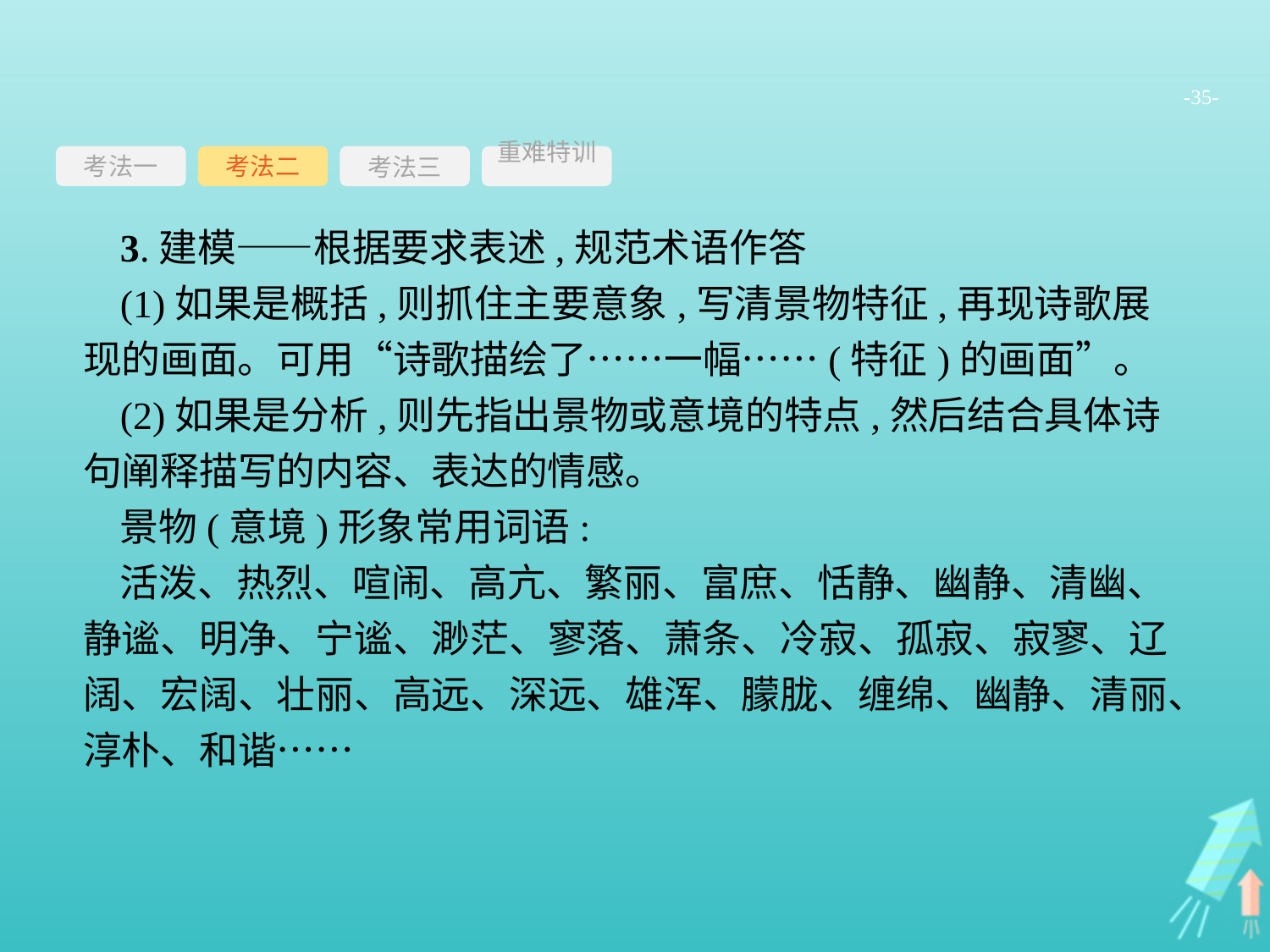

-35-
考法一
考法三
重难特训
考法二
3.建模——根据要求表述,规范术语作答
(1)如果是概括,则抓住主要意象,写清景物特征,再现诗歌展现的画面。可用“诗歌描绘了……一幅……(特征)的画面”。
(2)如果是分析,则先指出景物或意境的特点,然后结合具体诗句阐释描写的内容、表达的情感。
景物(意境)形象常用词语:
活泼、热烈、喧闹、高亢、繁丽、富庶、恬静、幽静、清幽、静谧、明净、宁谧、渺茫、寥落、萧条、冷寂、孤寂、寂寥、辽阔、宏阔、壮丽、高远、深远、雄浑、朦胧、缠绵、幽静、清丽、淳朴、和谐……